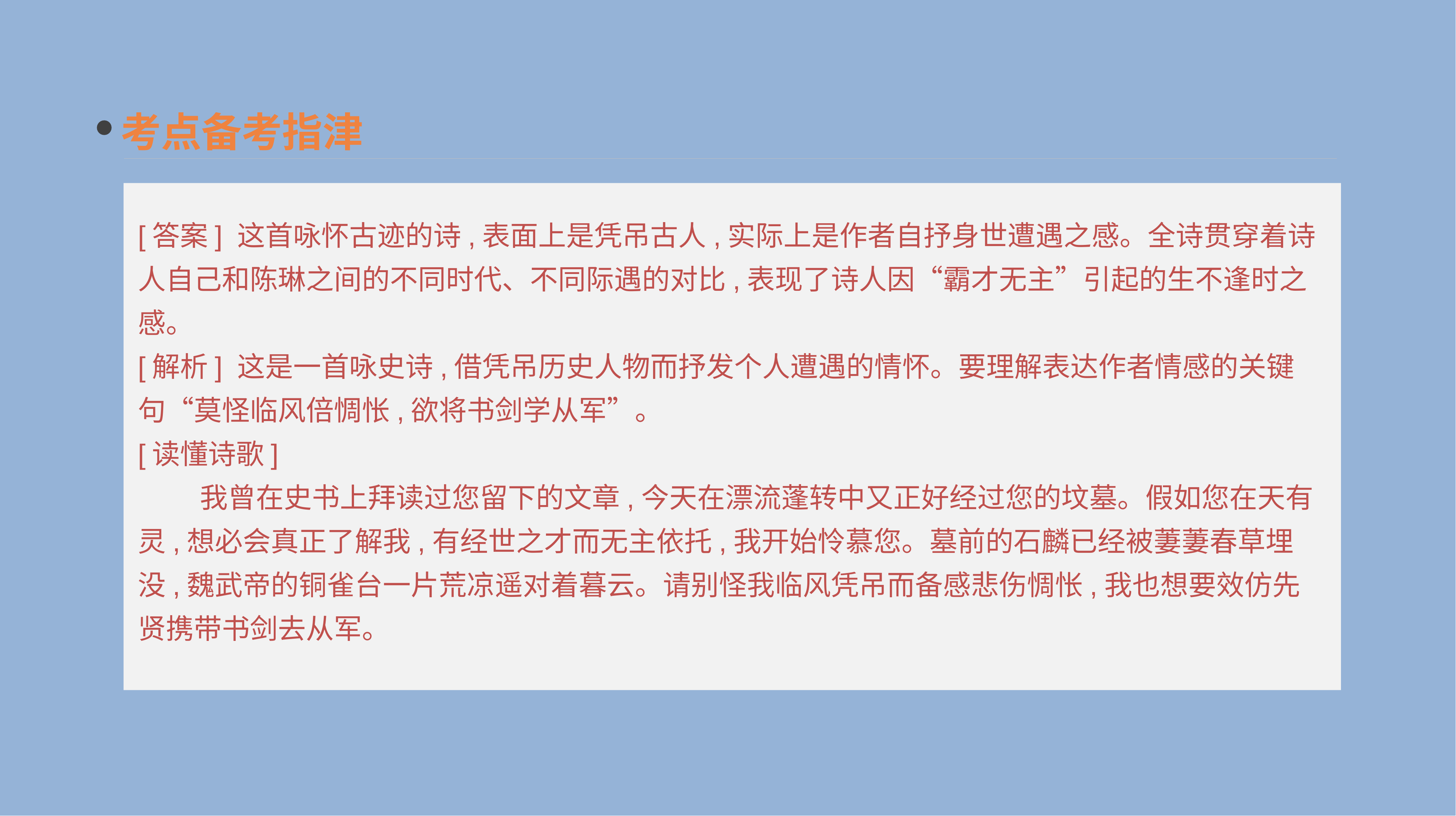

考点备考指津

[答案] 这首咏怀古迹的诗,表面上是凭吊古人,实际上是作者自抒身世遭遇之感。全诗贯穿着诗人自己和陈琳之间的不同时代、不同际遇的对比,表现了诗人因“霸才无主”引起的生不逢时之感。
[解析] 这是一首咏史诗,借凭吊历史人物而抒发个人遭遇的情怀。要理解表达作者情感的关键句“莫怪临风倍惆怅,欲将书剑学从军”。
[读懂诗歌]
　　 我曾在史书上拜读过您留下的文章,今天在漂流蓬转中又正好经过您的坟墓。假如您在天有灵,想必会真正了解我,有经世之才而无主依托,我开始怜慕您。墓前的石麟已经被萋萋春草埋没,魏武帝的铜雀台一片荒凉遥对着暮云。请别怪我临风凭吊而备感悲伤惆怅,我也想要效仿先贤携带书剑去从军。